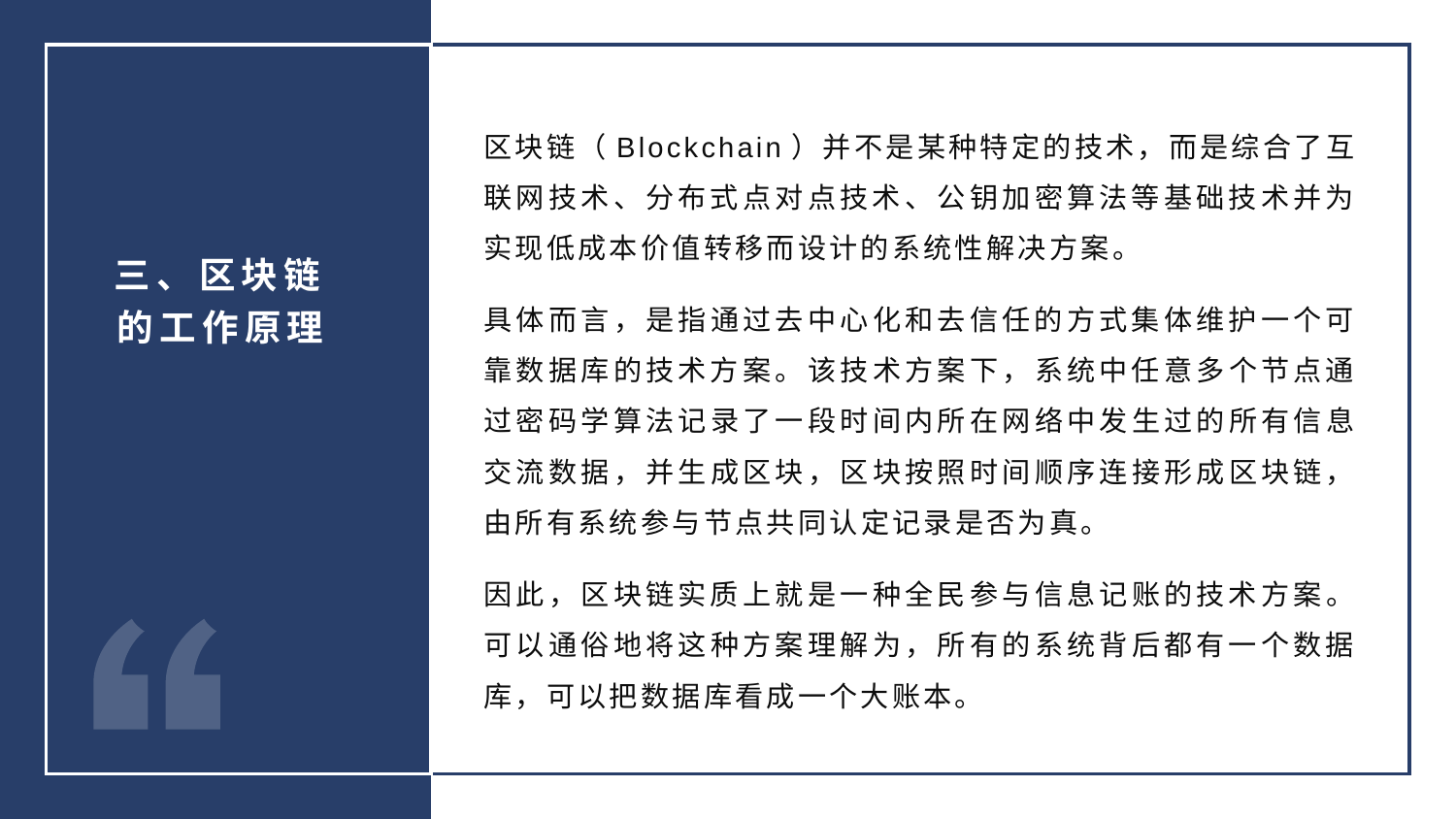

区块链（Blockchain）并不是某种特定的技术，而是综合了互联网技术、分布式点对点技术、公钥加密算法等基础技术并为实现低成本价值转移而设计的系统性解决方案。
具体而言，是指通过去中心化和去信任的方式集体维护一个可靠数据库的技术方案。该技术方案下，系统中任意多个节点通过密码学算法记录了一段时间内所在网络中发生过的所有信息交流数据，并生成区块，区块按照时间顺序连接形成区块链，由所有系统参与节点共同认定记录是否为真。
因此，区块链实质上就是一种全民参与信息记账的技术方案。可以通俗地将这种方案理解为，所有的系统背后都有一个数据库，可以把数据库看成一个大账本。
三、区块链的工作原理